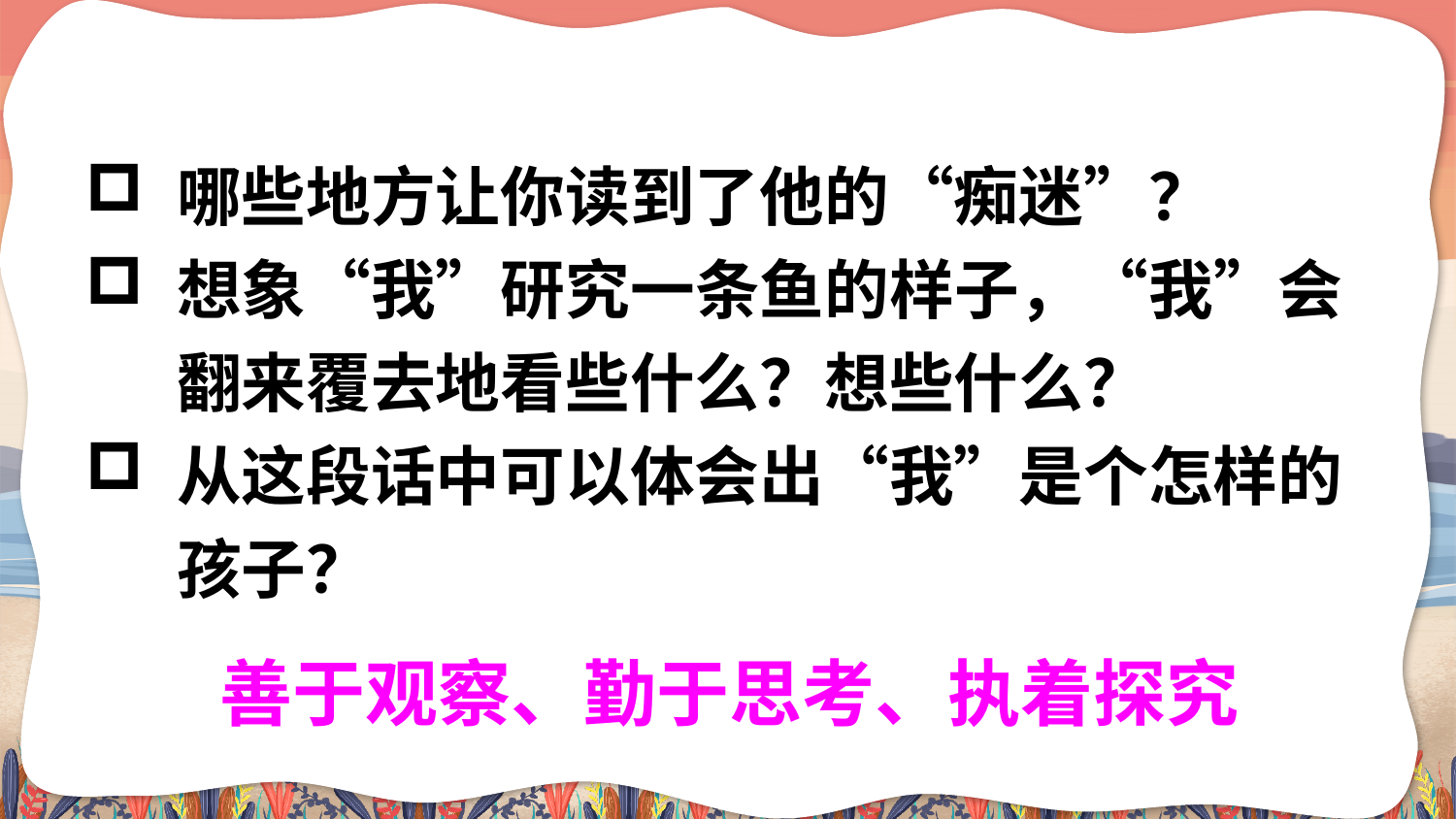

哪些地方让你读到了他的“痴迷”？
想象“我”研究一条鱼的样子，“我”会翻来覆去地看些什么？想些什么？
从这段话中可以体会出“我”是个怎样的孩子？
善于观察、勤于思考、执着探究